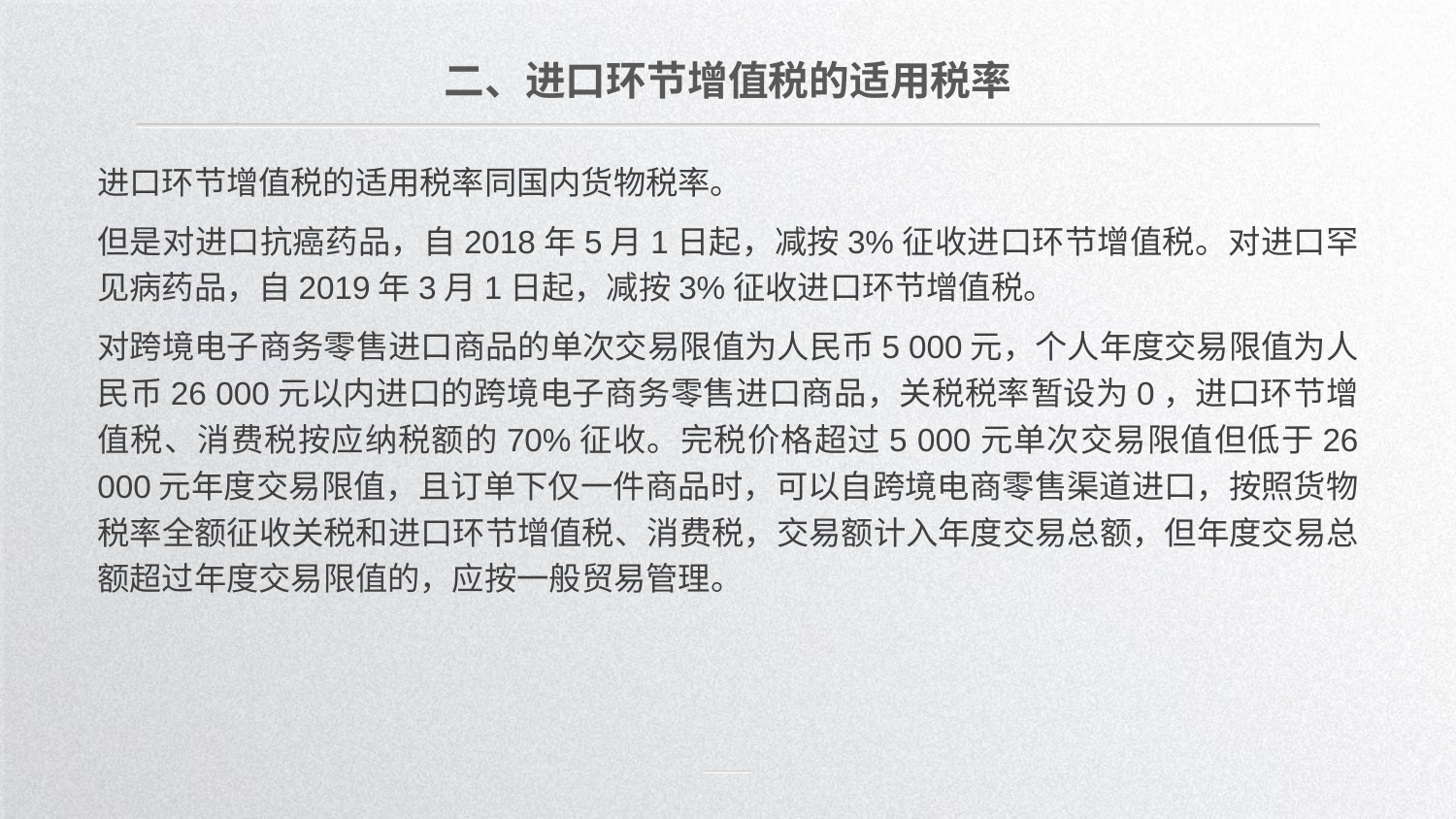

二、进口环节增值税的适用税率
进口环节增值税的适用税率同国内货物税率。
但是对进口抗癌药品，自2018年5月1日起，减按3%征收进口环节增值税。对进口罕见病药品，自2019年3月1日起，减按3%征收进口环节增值税。
对跨境电子商务零售进口商品的单次交易限值为人民币5 000元，个人年度交易限值为人民币26 000元以内进口的跨境电子商务零售进口商品，关税税率暂设为0，进口环节增值税、消费税按应纳税额的70%征收。完税价格超过5 000元单次交易限值但低于26 000元年度交易限值，且订单下仅一件商品时，可以自跨境电商零售渠道进口，按照货物税率全额征收关税和进口环节增值税、消费税，交易额计入年度交易总额，但年度交易总额超过年度交易限值的，应按一般贸易管理。